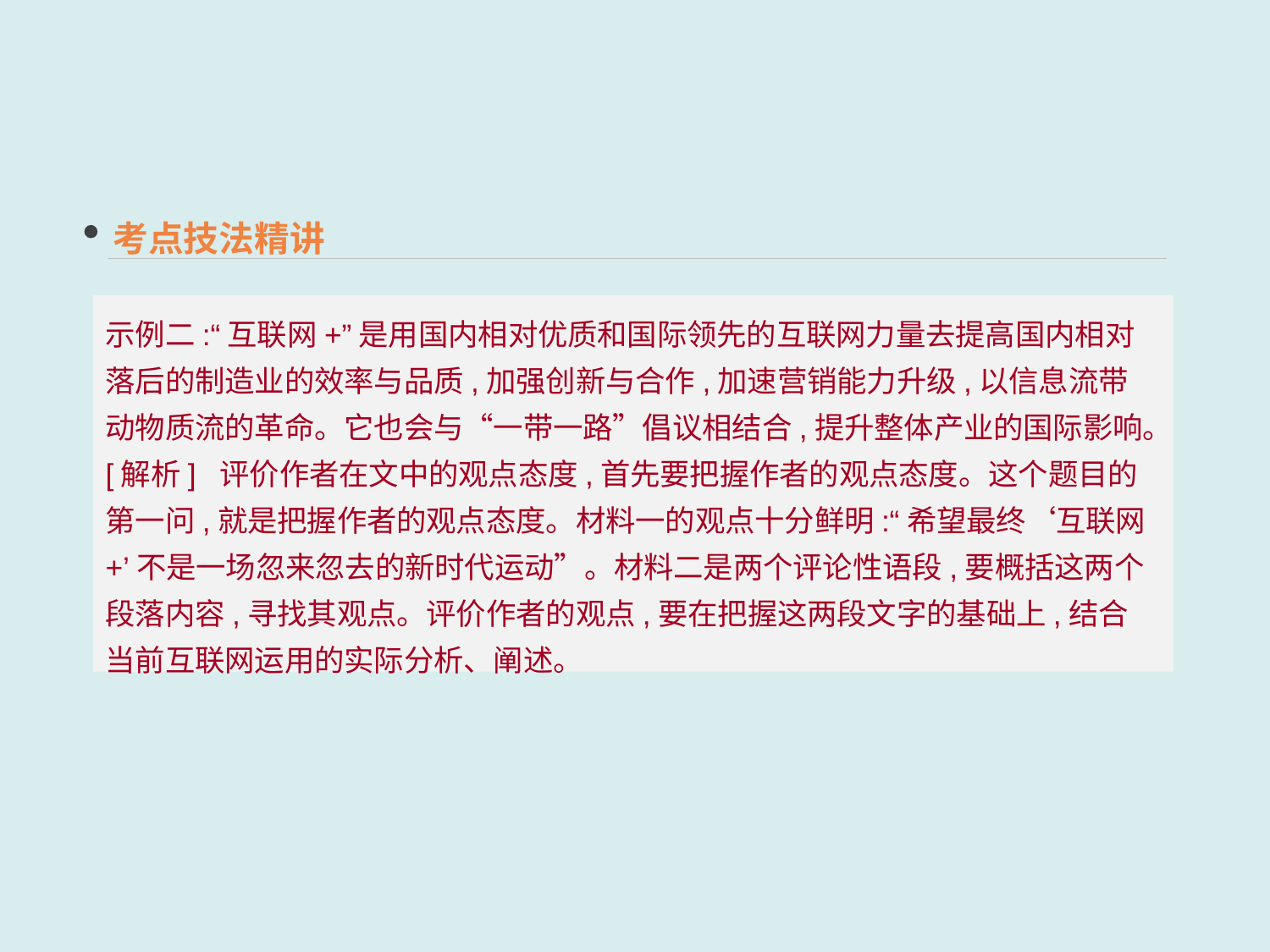

考点技法精讲

示例二:“互联网+”是用国内相对优质和国际领先的互联网力量去提高国内相对落后的制造业的效率与品质,加强创新与合作,加速营销能力升级,以信息流带动物质流的革命。它也会与“一带一路”倡议相结合,提升整体产业的国际影响。
[解析]  评价作者在文中的观点态度,首先要把握作者的观点态度。这个题目的第一问,就是把握作者的观点态度。材料一的观点十分鲜明:“希望最终‘互联网+’不是一场忽来忽去的新时代运动”。材料二是两个评论性语段,要概括这两个段落内容,寻找其观点。评价作者的观点,要在把握这两段文字的基础上,结合当前互联网运用的实际分析、阐述。